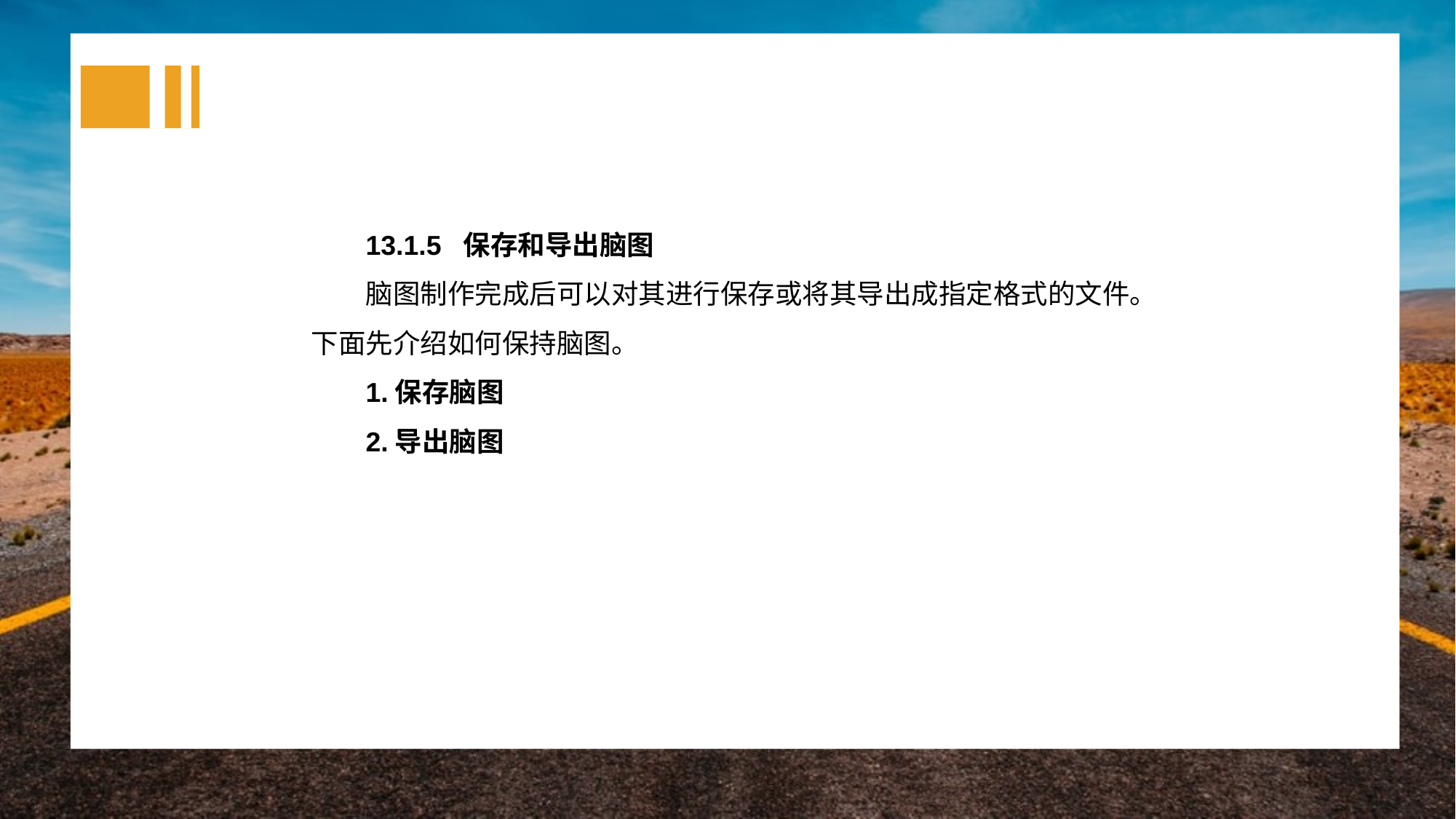

13.1.5  保存和导出脑图
脑图制作完成后可以对其进行保存或将其导出成指定格式的文件。下面先介绍如何保持脑图。
1.保存脑图
2.导出脑图